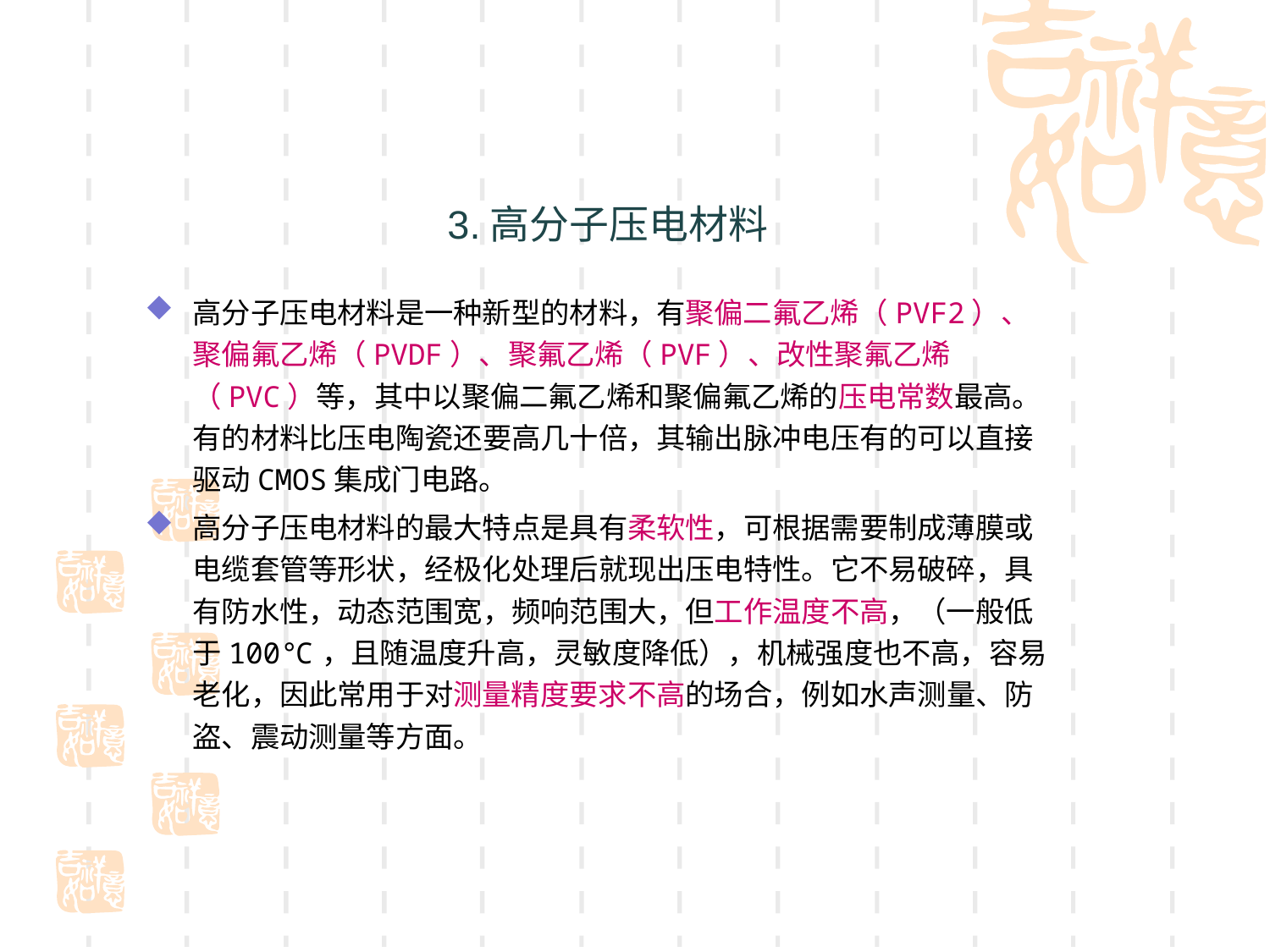

# 3.高分子压电材料
高分子压电材料是一种新型的材料，有聚偏二氟乙烯（PVF2）、聚偏氟乙烯（PVDF）、聚氟乙烯（PVF）、改性聚氟乙烯（PVC）等，其中以聚偏二氟乙烯和聚偏氟乙烯的压电常数最高。有的材料比压电陶瓷还要高几十倍，其输出脉冲电压有的可以直接驱动CMOS集成门电路。
高分子压电材料的最大特点是具有柔软性，可根据需要制成薄膜或电缆套管等形状，经极化处理后就现出压电特性。它不易破碎，具有防水性，动态范围宽，频响范围大，但工作温度不高，（一般低于100℃，且随温度升高，灵敏度降低），机械强度也不高，容易老化，因此常用于对测量精度要求不高的场合，例如水声测量、防盗、震动测量等方面。